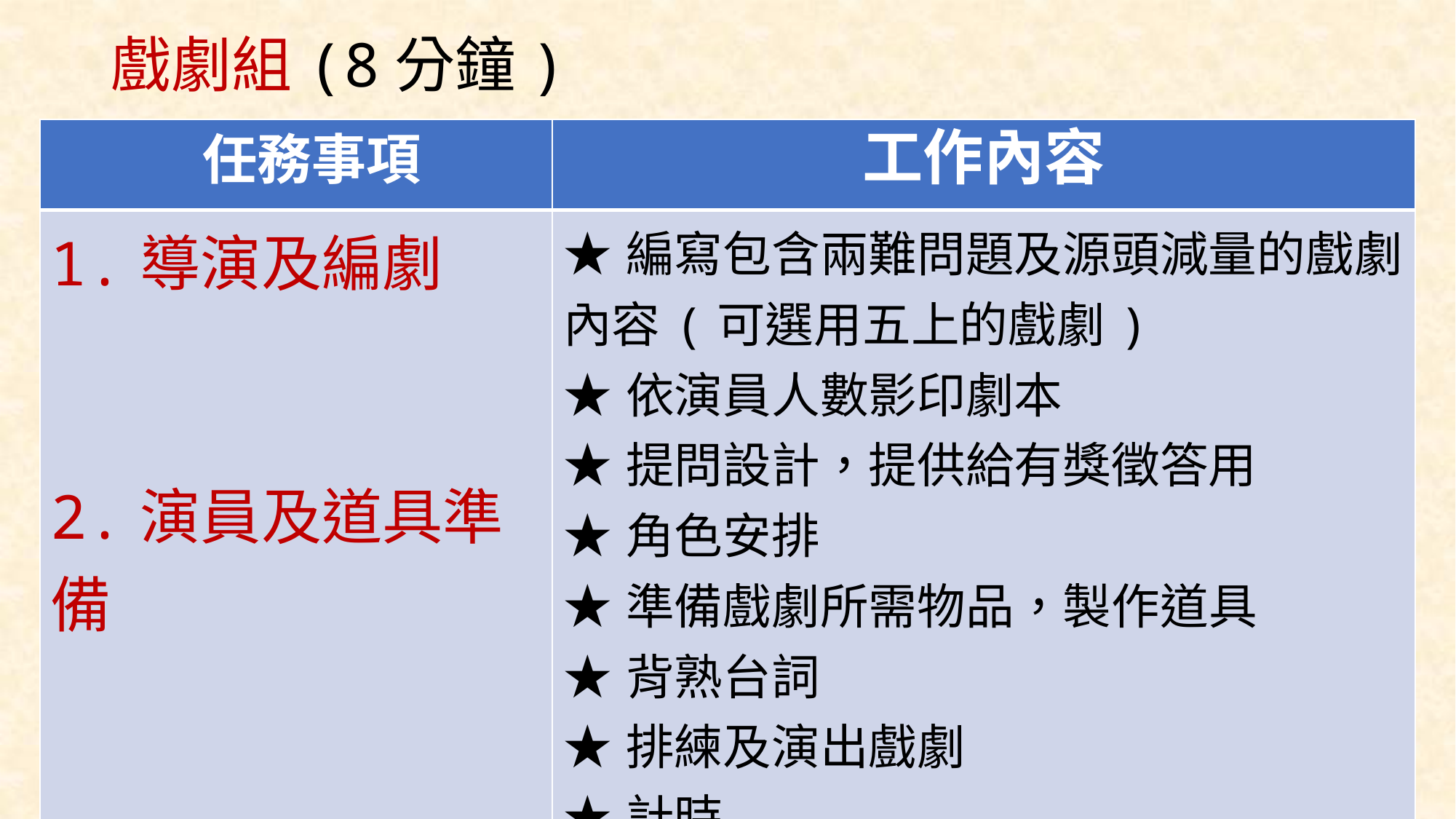

戲劇組(8分鐘)
| 任務事項 | 工作內容 |
| --- | --- |
| 1.導演及編劇 2.演員及道具準備 | ★編寫包含兩難問題及源頭減量的戲劇內容(可選用五上的戲劇) ★依演員人數影印劇本 ★提問設計，提供給有獎徵答用 ★角色安排 ★準備戲劇所需物品，製作道具 ★背熟台詞 ★排練及演出戲劇 ★計時 ★錄影(從影片中觀察哪些要修正) |